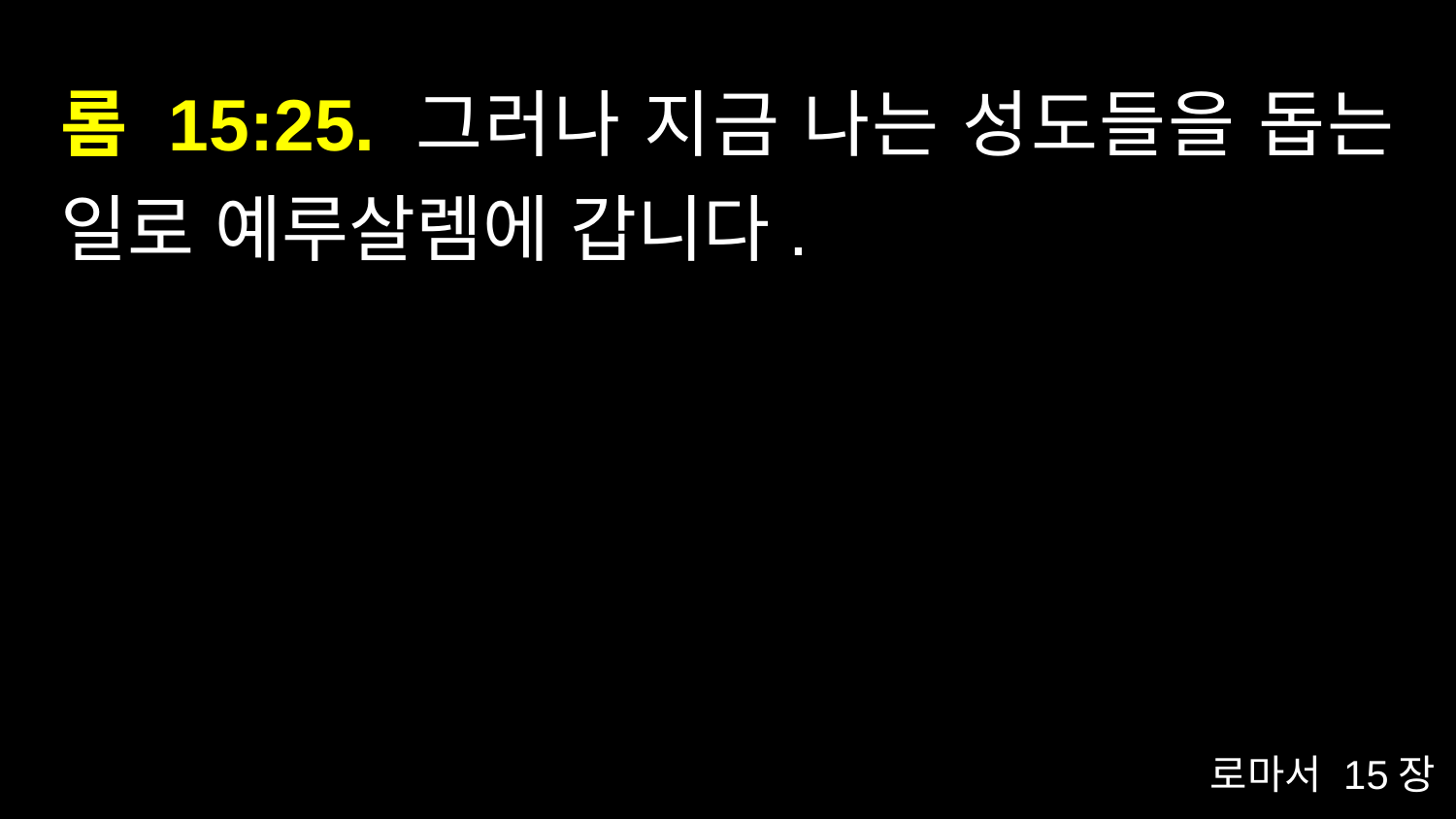

# 롬 15:25. 그러나 지금 나는 성도들을 돕는 일로 예루살렘에 갑니다.
로마서 15장